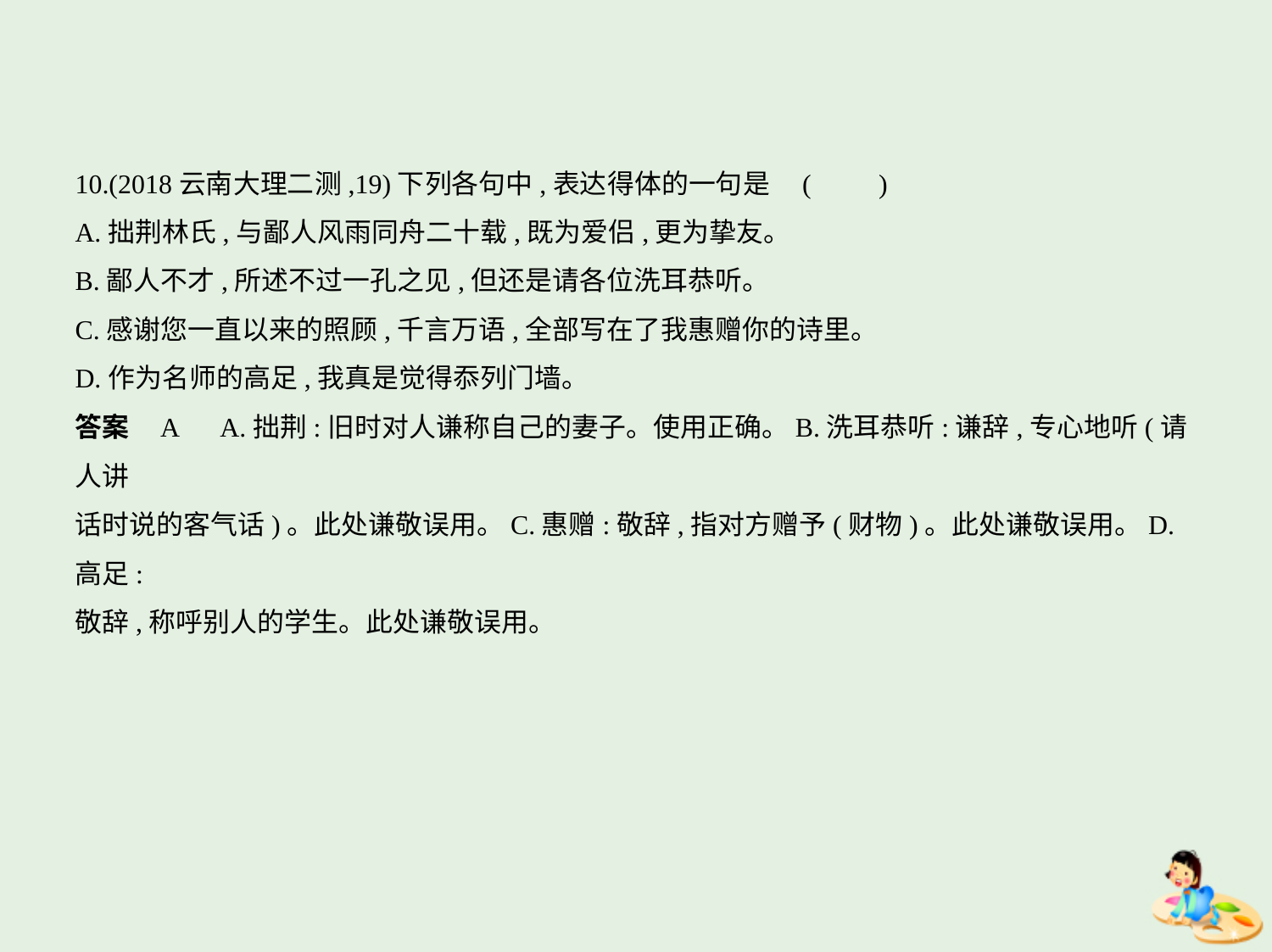

10.(2018云南大理二测,19)下列各句中,表达得体的一句是 (　　)
A.拙荆林氏,与鄙人风雨同舟二十载,既为爱侣,更为挚友。
B.鄙人不才,所述不过一孔之见,但还是请各位洗耳恭听。
C.感谢您一直以来的照顾,千言万语,全部写在了我惠赠你的诗里。
D.作为名师的高足,我真是觉得忝列门墙。
答案    A　A.拙荆:旧时对人谦称自己的妻子。使用正确。B.洗耳恭听:谦辞,专心地听(请人讲
话时说的客气话)。此处谦敬误用。C.惠赠:敬辞,指对方赠予(财物)。此处谦敬误用。D.高足:
敬辞,称呼别人的学生。此处谦敬误用。